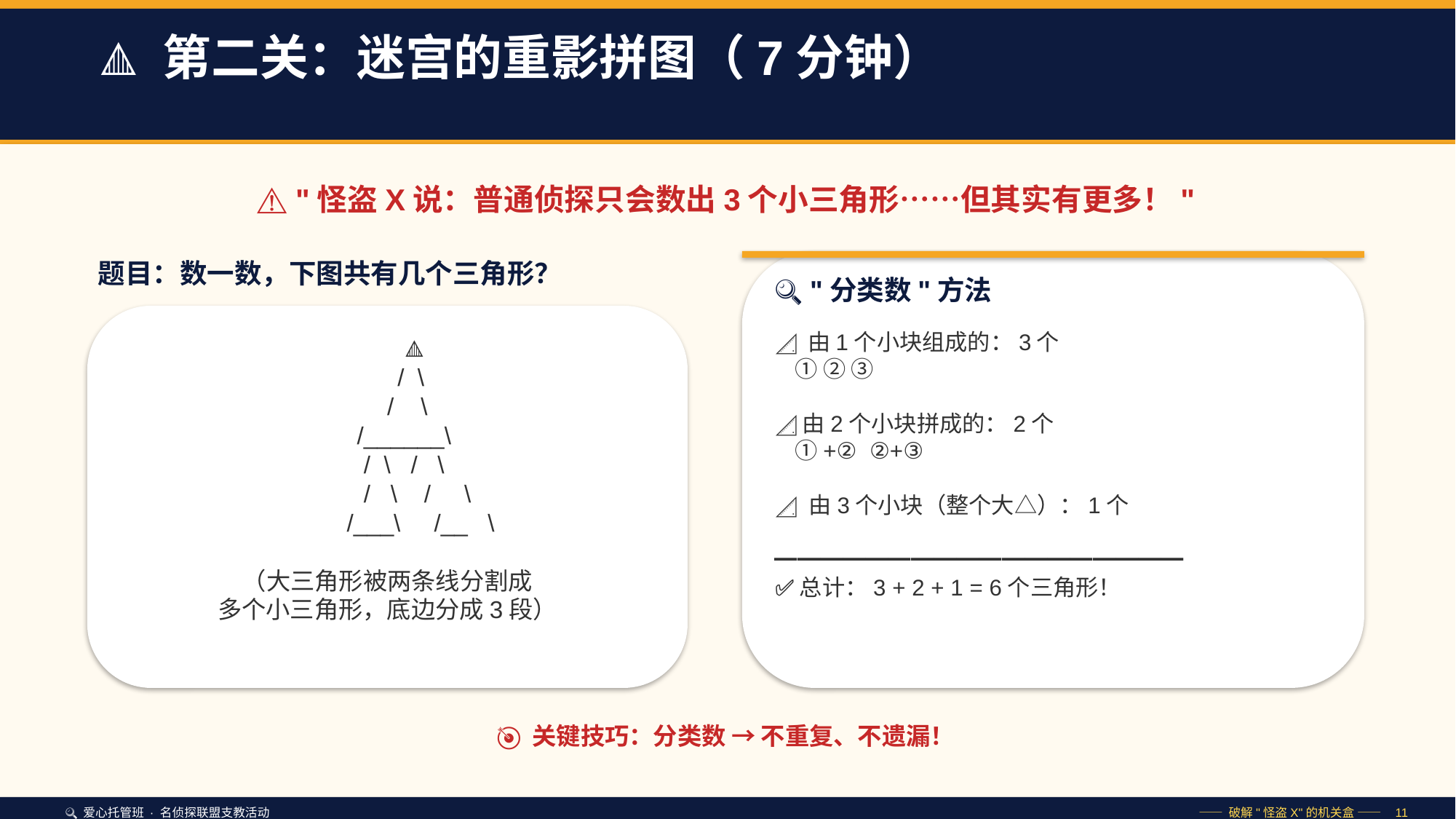

🔺 第二关：迷宫的重影拼图（7分钟）

⚠️ "怪盗X说：普通侦探只会数出3个小三角形……但其实有更多！"
题目：数一数，下图共有几个三角形？

🔍 "分类数"方法

📐 由1个小块组成的：3个
    ① ② ③
📐 由2个小块拼成的：2个
    ①+②  ②+③
📐 由3个小块（整个大△）：1个
━━━━━━━━━━━━━━━━━━
✅ 总计：3 + 2 + 1 = 6个三角形！
        🔺
       /  \
      /    \
     /______\
     /  \   /   \
         /   \    /     \
          /___\     /__   \
（大三角形被两条线分割成
多个小三角形，底边分成3段）
🎯 关键技巧：分类数 → 不重复、不遗漏！

🔍 爱心托管班 · 名侦探联盟支教活动
—— 破解"怪盗X"的机关盒 ——    11